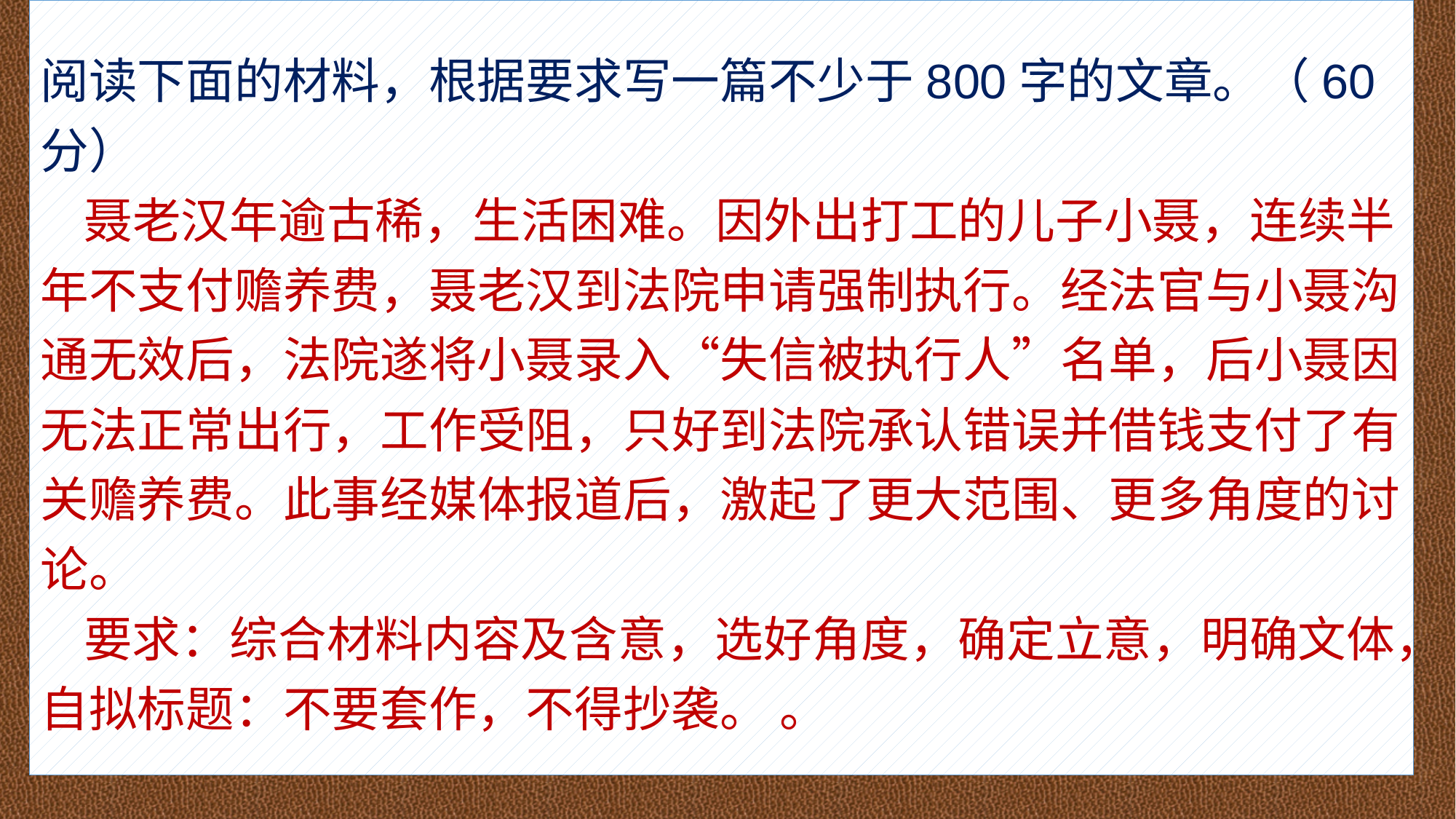

# 阅读下面的材料，根据要求写一篇不少于800字的文章。（60分） 聂老汉年逾古稀，生活困难。因外出打工的儿子小聂，连续半年不支付赡养费，聂老汉到法院申请强制执行。经法官与小聂沟通无效后，法院遂将小聂录入“失信被执行人”名单，后小聂因无法正常出行，工作受阻，只好到法院承认错误并借钱支付了有关赡养费。此事经媒体报道后，激起了更大范围、更多角度的讨论。 要求：综合材料内容及含意，选好角度，确定立意，明确文体，自拟标题：不要套作，不得抄袭。 。